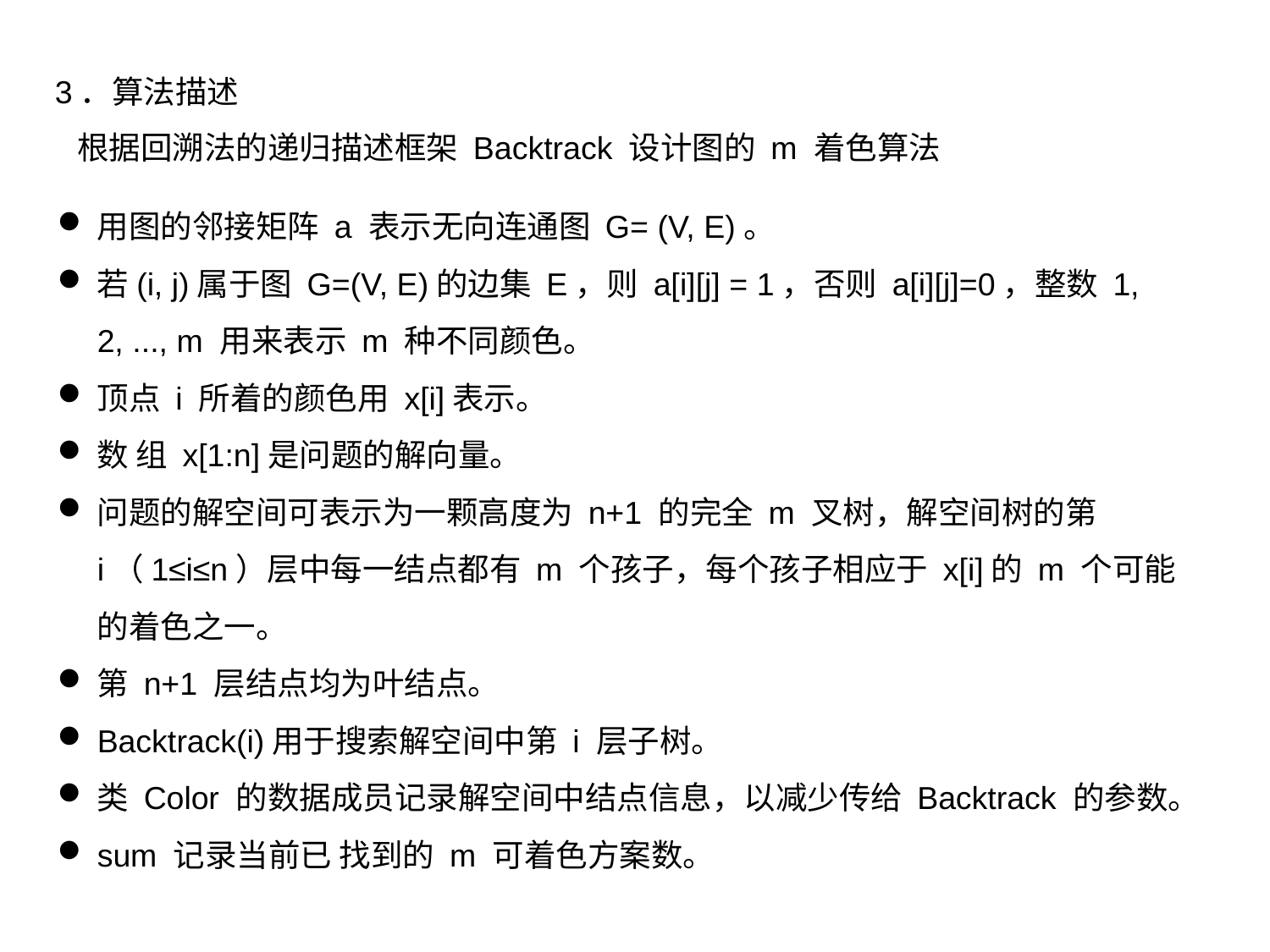

3．算法描述
根据回溯法的递归描述框架 Backtrack 设计图的 m 着色算法
用图的邻接矩阵 a 表示无向连通图 G= (V, E)。
若(i, j)属于图 G=(V, E)的边集 E，则 a[i][j] = 1，否则 a[i][j]=0，整数 1, 2, ..., m 用来表示 m 种不同颜色。
顶点 i 所着的颜色用 x[i]表示。
数 组 x[1:n]是问题的解向量。
问题的解空间可表示为一颗高度为 n+1 的完全 m 叉树，解空间树的第 i（1≤i≤n）层中每一结点都有 m 个孩子，每个孩子相应于 x[i]的 m 个可能的着色之一。
第 n+1 层结点均为叶结点。
Backtrack(i)用于搜索解空间中第 i 层子树。
类 Color 的数据成员记录解空间中结点信息，以减少传给 Backtrack 的参数。
sum 记录当前已 找到的 m 可着色方案数。